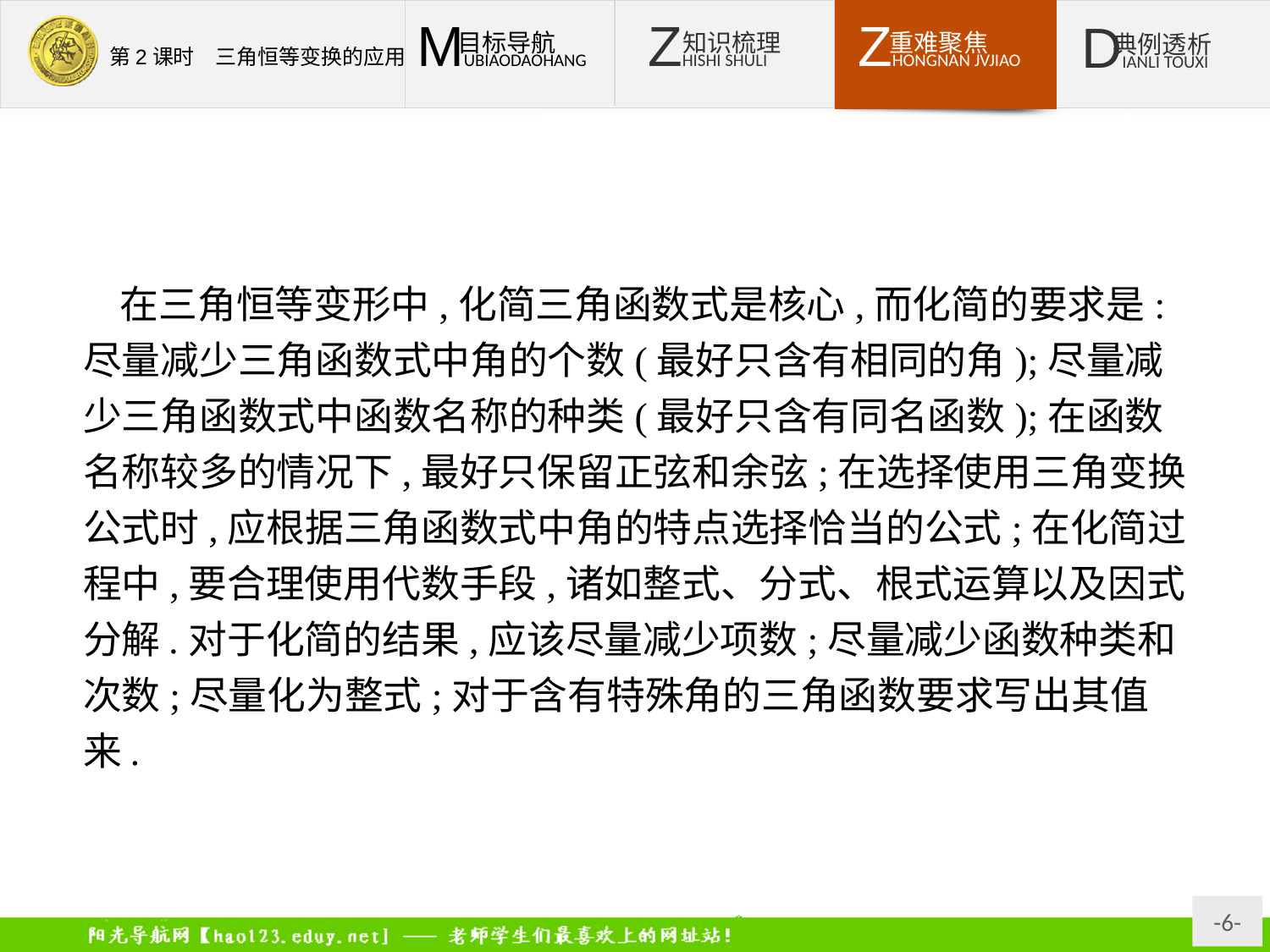

在三角恒等变形中,化简三角函数式是核心,而化简的要求是:尽量减少三角函数式中角的个数(最好只含有相同的角);尽量减少三角函数式中函数名称的种类(最好只含有同名函数);在函数名称较多的情况下,最好只保留正弦和余弦;在选择使用三角变换公式时,应根据三角函数式中角的特点选择恰当的公式;在化简过程中,要合理使用代数手段,诸如整式、分式、根式运算以及因式分解.对于化简的结果,应该尽量减少项数;尽量减少函数种类和次数;尽量化为整式;对于含有特殊角的三角函数要求写出其值来.